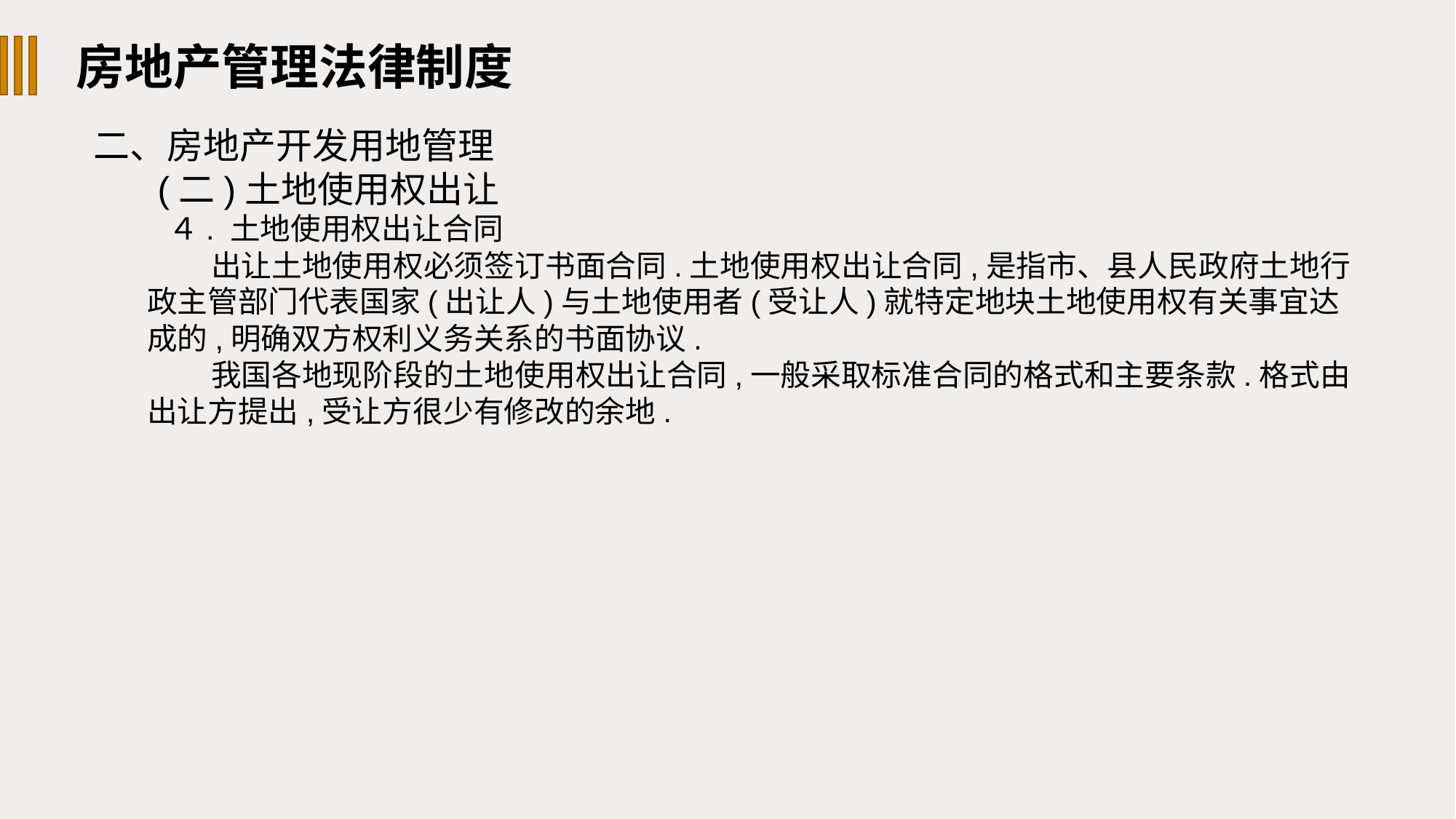

房地产管理法律制度

二、房地产开发用地管理
(二)土地使用权出让
４. 土地使用权出让合同
出让土地使用权必须签订书面合同.土地使用权出让合同,是指市、县人民政府土地行政主管部门代表国家(出让人)与土地使用者(受让人)就特定地块土地使用权有关事宜达成的,明确双方权利义务关系的书面协议.
我国各地现阶段的土地使用权出让合同,一般采取标准合同的格式和主要条款.格式由出让方提出,受让方很少有修改的余地.